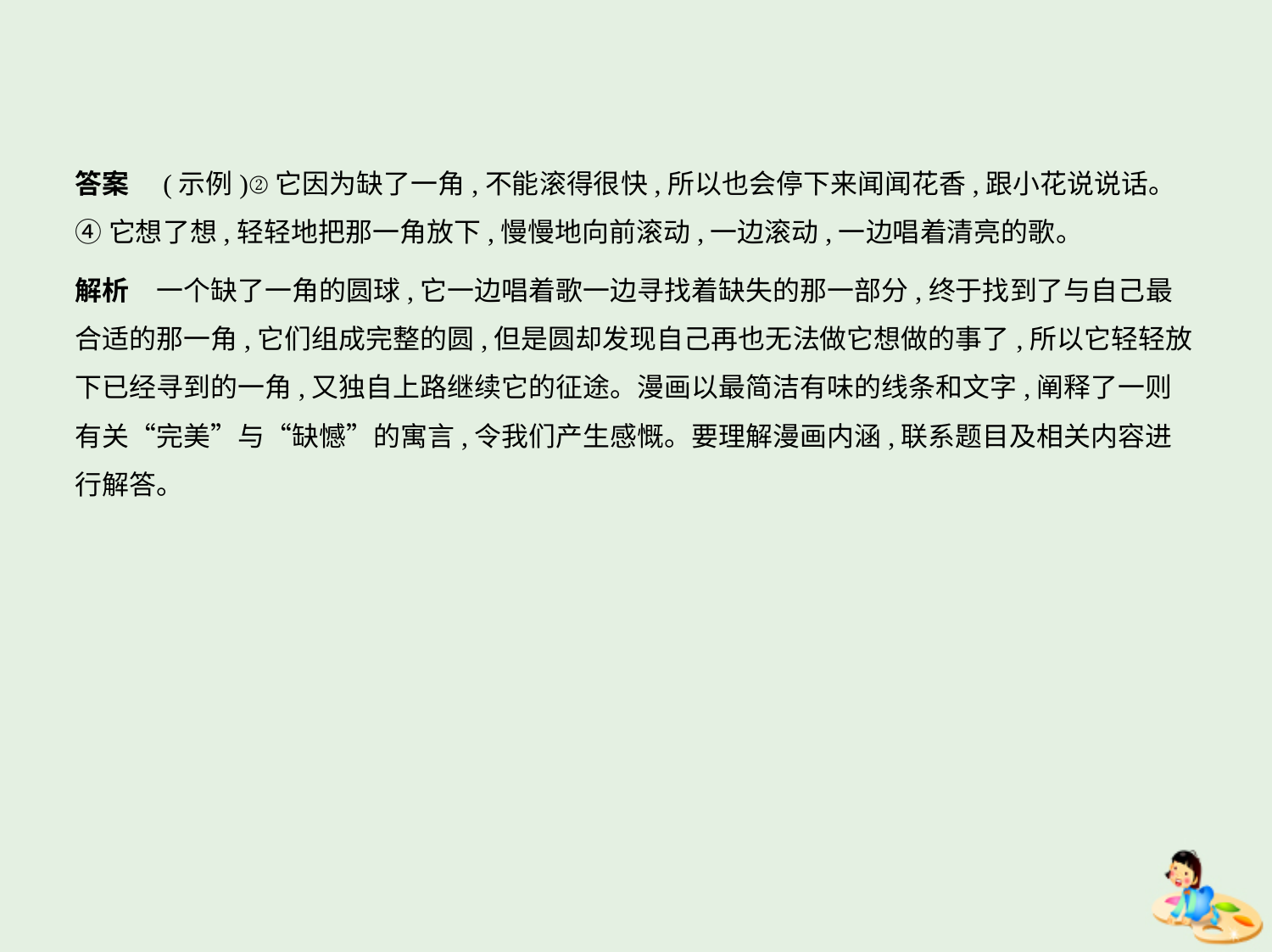

答案　(示例)②它因为缺了一角,不能滚得很快,所以也会停下来闻闻花香,跟小花说说话。
④它想了想,轻轻地把那一角放下,慢慢地向前滚动,一边滚动,一边唱着清亮的歌。
解析　一个缺了一角的圆球,它一边唱着歌一边寻找着缺失的那一部分,终于找到了与自己最
合适的那一角,它们组成完整的圆,但是圆却发现自己再也无法做它想做的事了,所以它轻轻放
下已经寻到的一角,又独自上路继续它的征途。漫画以最简洁有味的线条和文字,阐释了一则
有关“完美”与“缺憾”的寓言,令我们产生感慨。要理解漫画内涵,联系题目及相关内容进
行解答。